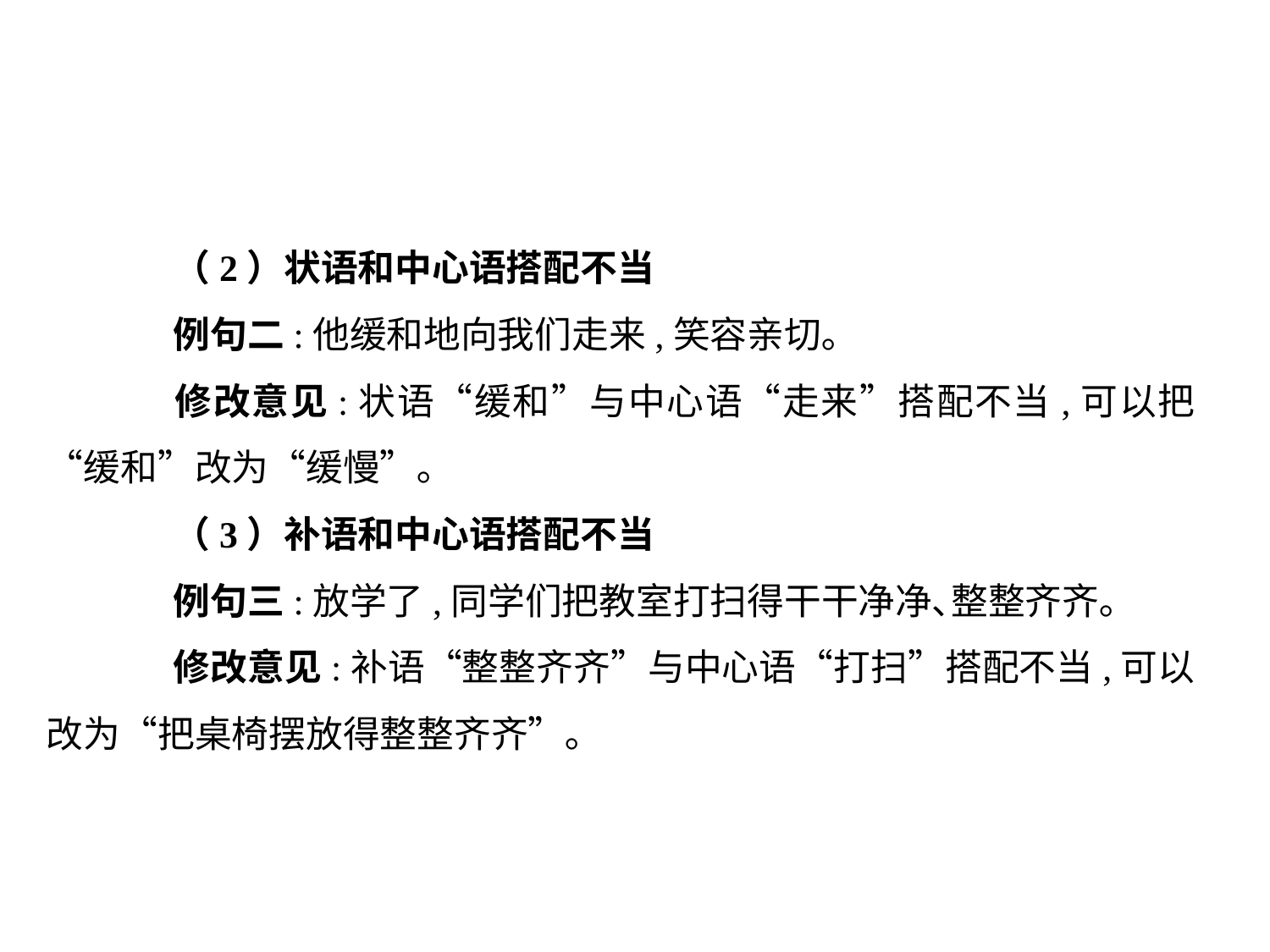

（2）状语和中心语搭配不当
	例句二:他缓和地向我们走来,笑容亲切｡
	修改意见:状语“缓和”与中心语“走来”搭配不当,可以把“缓和”改为“缓慢”｡
	（3）补语和中心语搭配不当
	例句三:放学了,同学们把教室打扫得干干净净､整整齐齐｡
	修改意见:补语“整整齐齐”与中心语“打扫”搭配不当,可以改为“把桌椅摆放得整整齐齐”｡